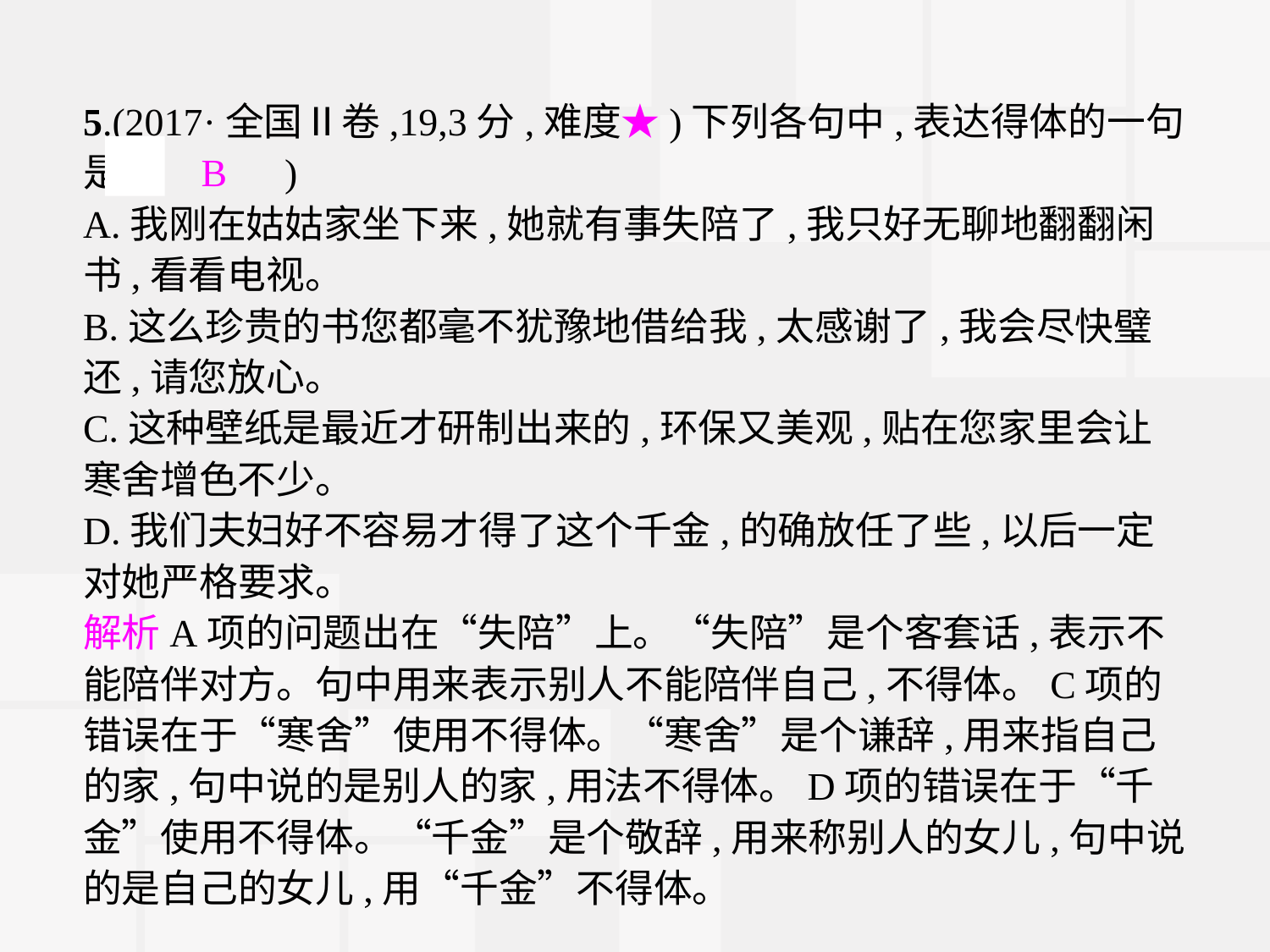

5.(2017·全国Ⅱ卷,19,3分,难度★)下列各句中,表达得体的一句是(　B　)
A.我刚在姑姑家坐下来,她就有事失陪了,我只好无聊地翻翻闲书,看看电视。
B.这么珍贵的书您都毫不犹豫地借给我,太感谢了,我会尽快璧还,请您放心。
C.这种壁纸是最近才研制出来的,环保又美观,贴在您家里会让寒舍增色不少。
D.我们夫妇好不容易才得了这个千金,的确放任了些,以后一定对她严格要求。
解析A项的问题出在“失陪”上。“失陪”是个客套话,表示不能陪伴对方。句中用来表示别人不能陪伴自己,不得体。C项的错误在于“寒舍”使用不得体。“寒舍”是个谦辞,用来指自己的家,句中说的是别人的家,用法不得体。D项的错误在于“千金”使用不得体。“千金”是个敬辞,用来称别人的女儿,句中说的是自己的女儿,用“千金”不得体。